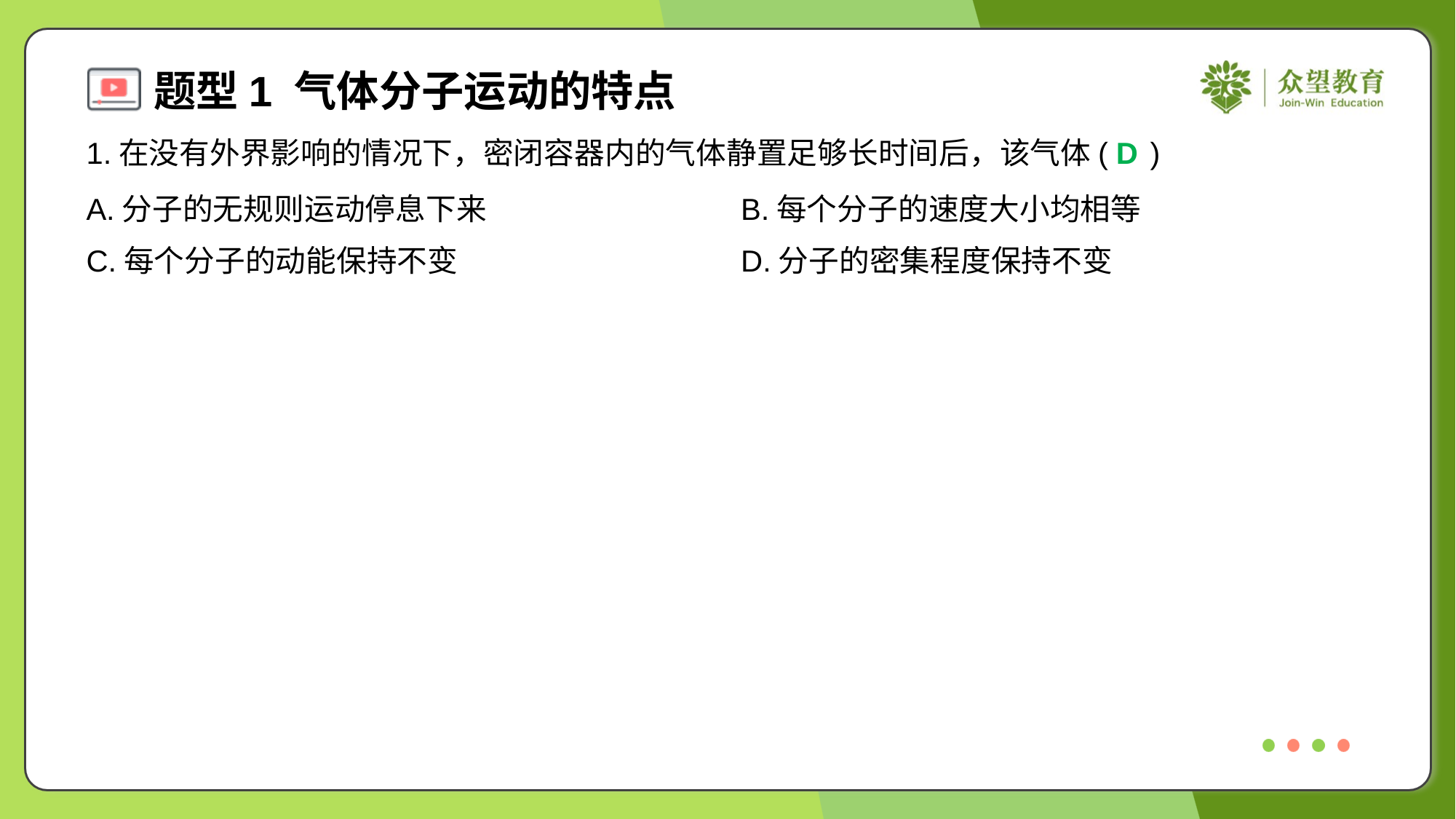

1.在没有外界影响的情况下，密闭容器内的气体静置足够长时间后，该气体(     )
D
A.分子的无规则运动停息下来	B.每个分子的速度大小均相等
C.每个分子的动能保持不变	D.分子的密集程度保持不变